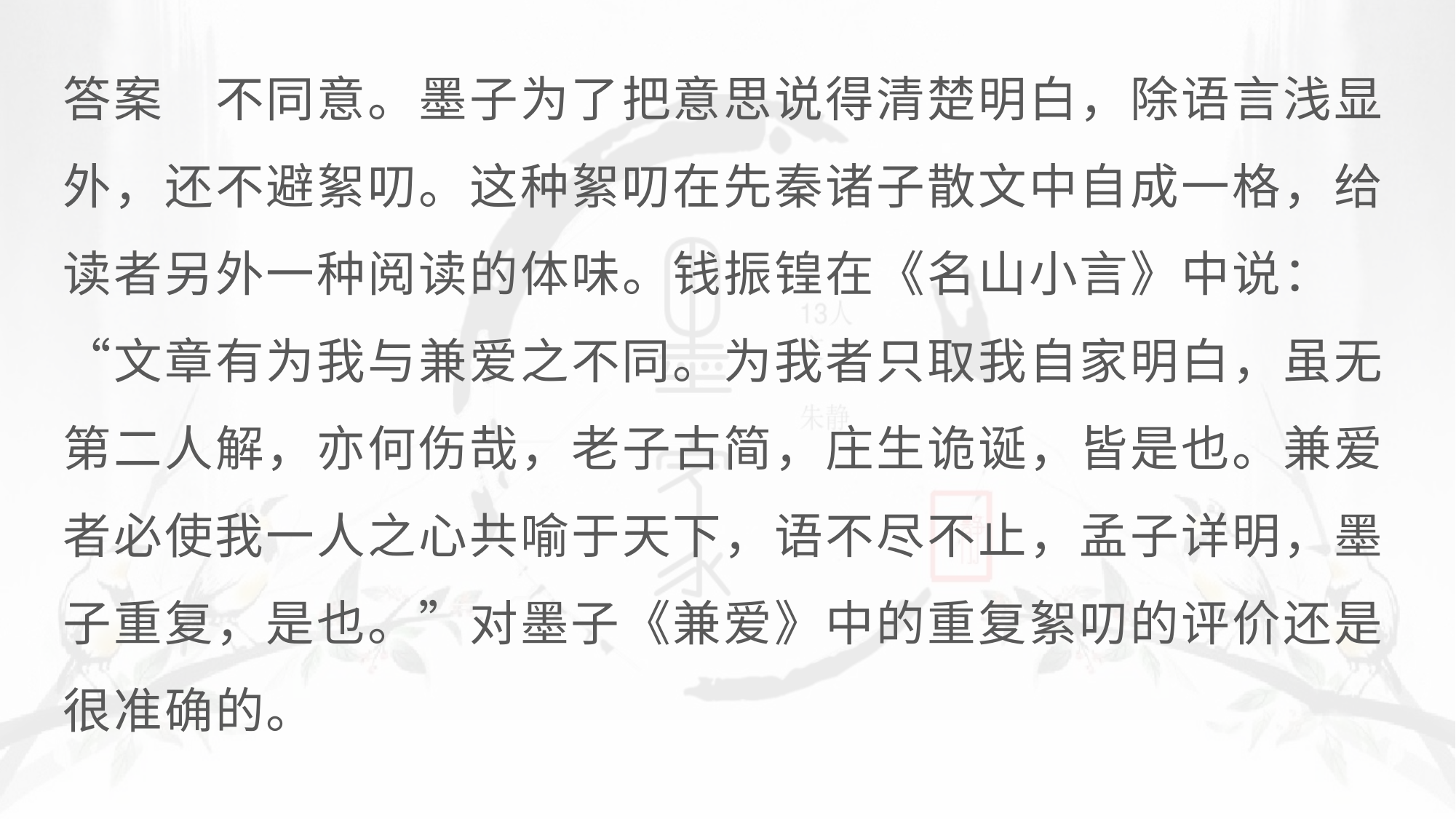

答案　不同意。墨子为了把意思说得清楚明白，除语言浅显外，还不避絮叨。这种絮叨在先秦诸子散文中自成一格，给读者另外一种阅读的体味。钱振锽在《名山小言》中说：“文章有为我与兼爱之不同。为我者只取我自家明白，虽无第二人解，亦何伤哉，老子古简，庄生诡诞，皆是也。兼爱者必使我一人之心共喻于天下，语不尽不止，孟子详明，墨子重复，是也。”对墨子《兼爱》中的重复絮叨的评价还是很准确的。